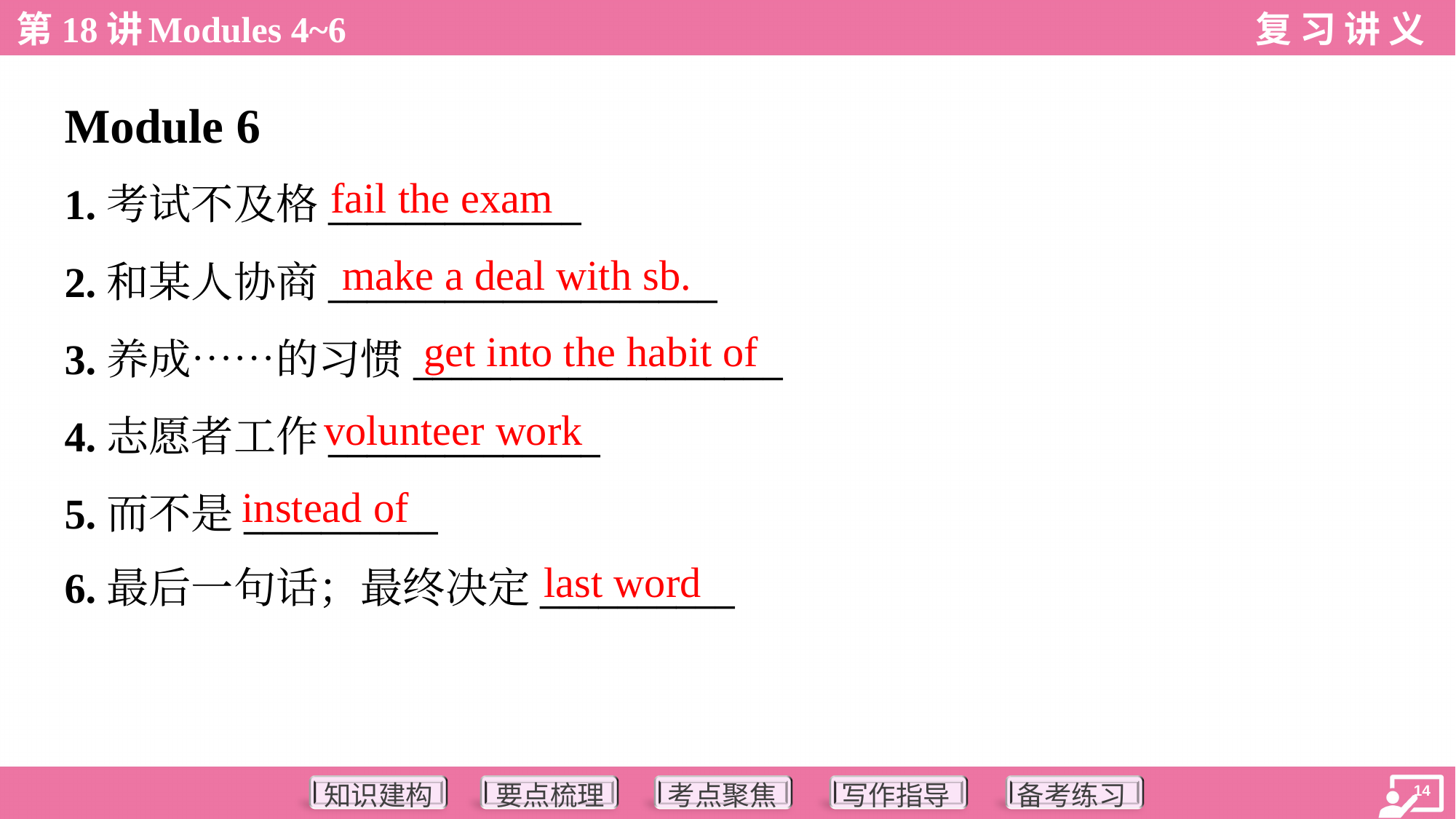

Module 6
fail the exam
1.考试不及格_____________
2.和某人协商____________________
3.养成……的习惯___________________
4.志愿者工作______________
5.而不是__________
6.最后一句话；最终决定__________
make a deal with sb.
get into the habit of
volunteer work
instead of
last word